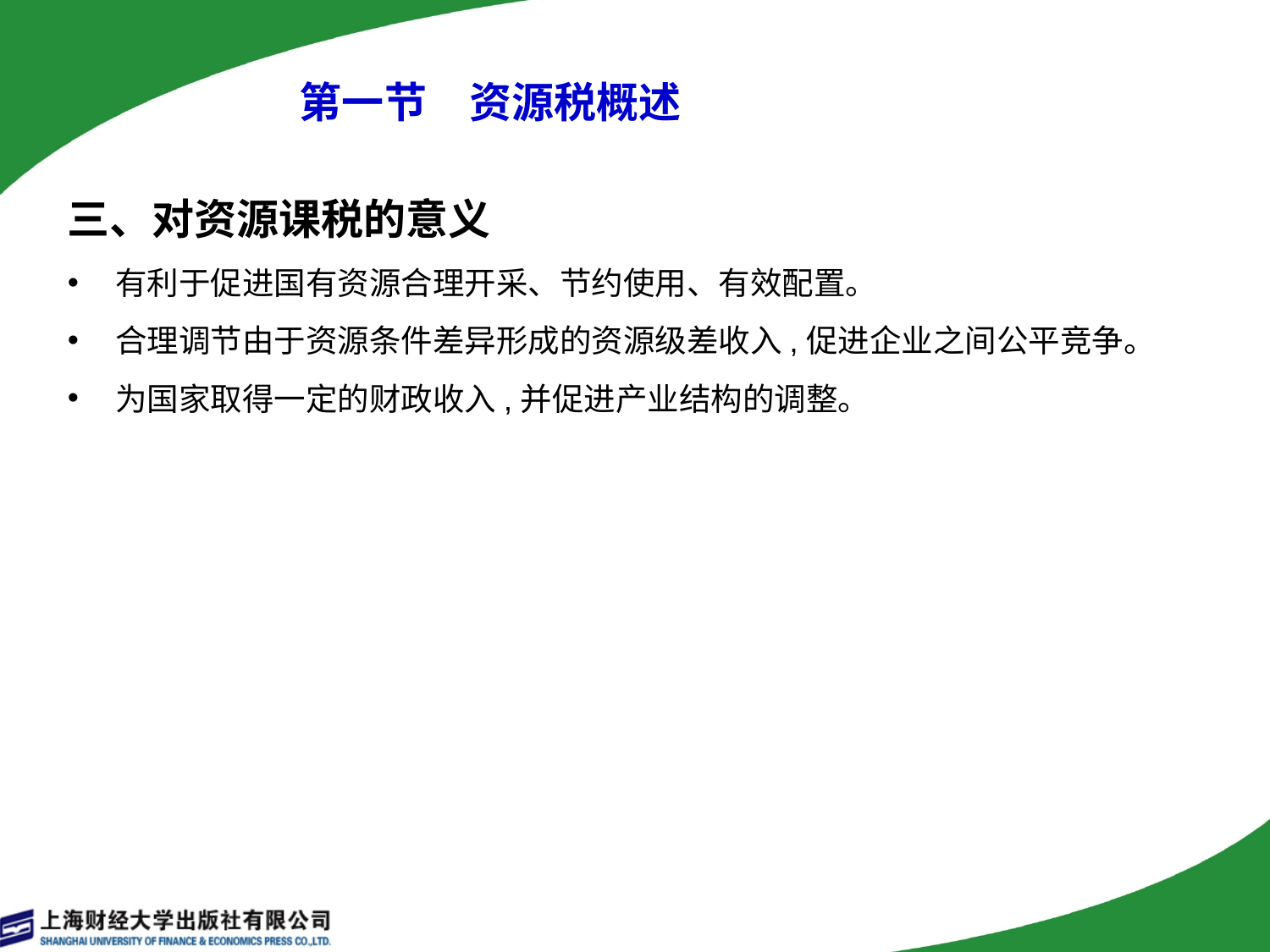

# 第一节　资源税概述
三、对资源课税的意义
有利于促进国有资源合理开采、节约使用、有效配置。
合理调节由于资源条件差异形成的资源级差收入,促进企业之间公平竞争。
为国家取得一定的财政收入,并促进产业结构的调整。